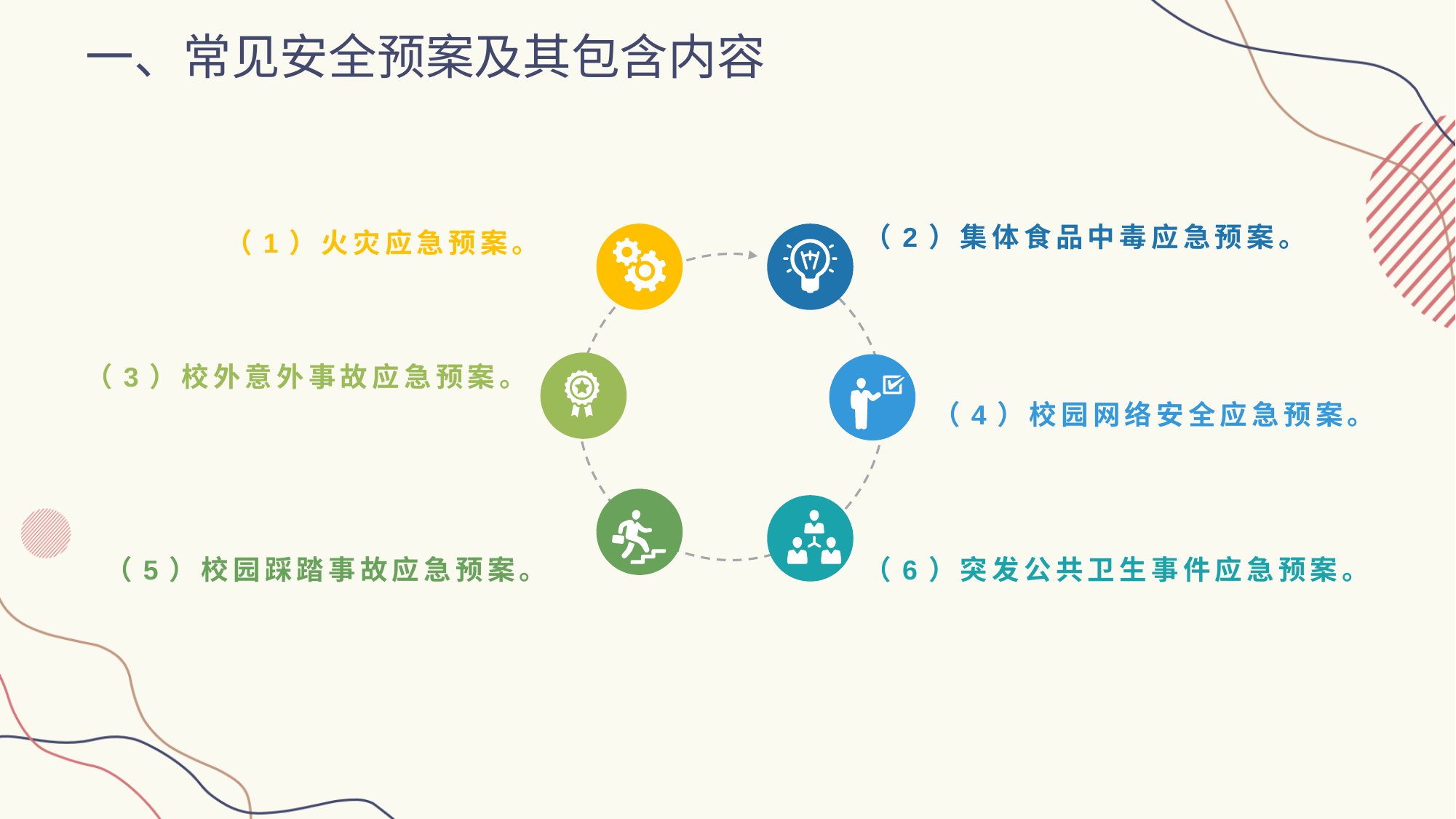

一、常见安全预案及其包含内容
（2）集体食品中毒应急预案。
（1）火灾应急预案。

（3）校外意外事故应急预案。

（4）校园网络安全应急预案。

（5）校园踩踏事故应急预案。
（6）突发公共卫生事件应急预案。